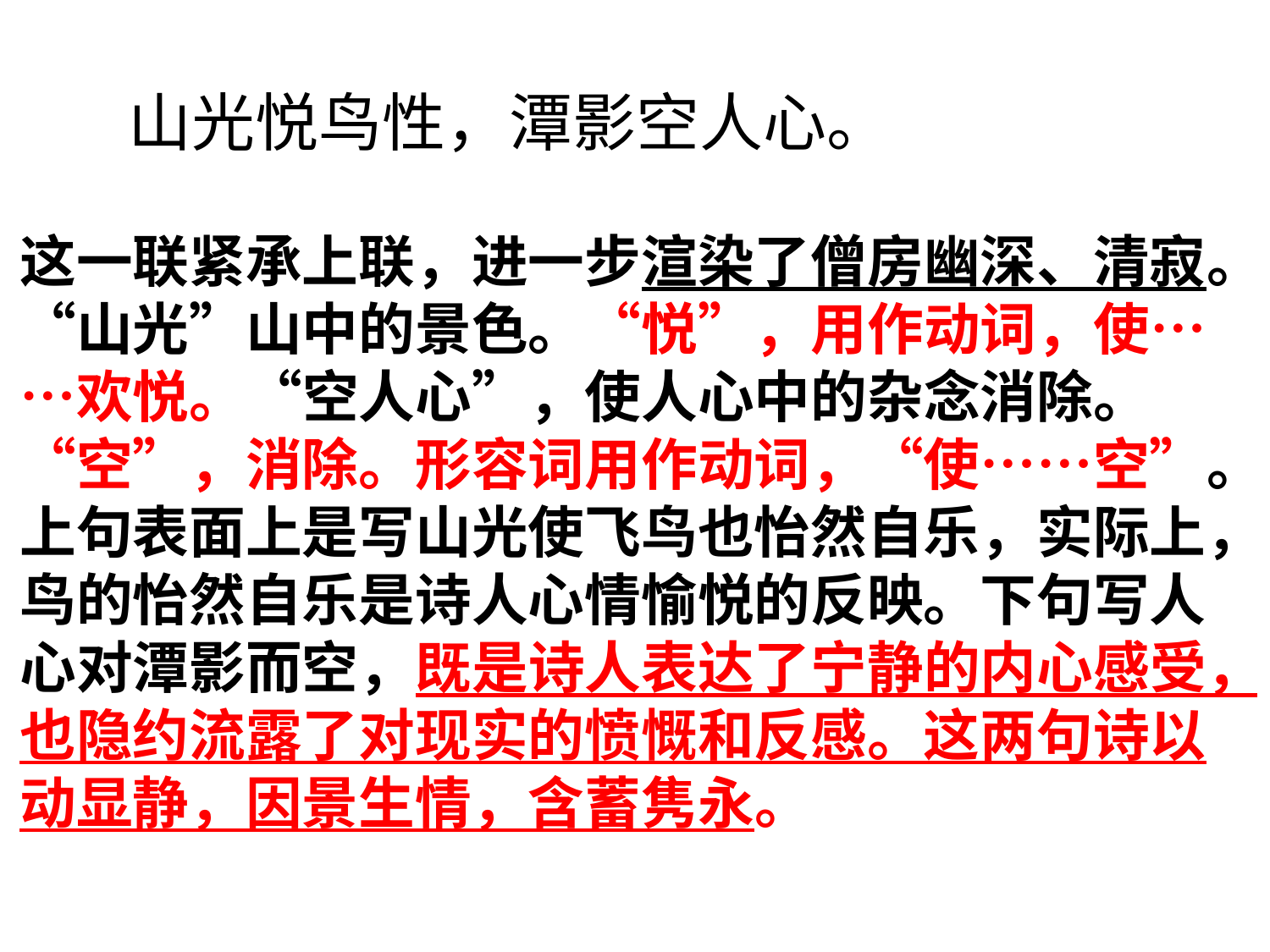

山光悦鸟性，潭影空人心。
这一联紧承上联，进一步渲染了僧房幽深、清寂。“山光”山中的景色。“悦”，用作动词，使……欢悦。“空人心”，使人心中的杂念消除。“空”，消除。形容词用作动词，“使……空”。
上句表面上是写山光使飞鸟也怡然自乐，实际上，鸟的怡然自乐是诗人心情愉悦的反映。下句写人心对潭影而空，既是诗人表达了宁静的内心感受，也隐约流露了对现实的愤慨和反感。这两句诗以动显静，因景生情，含蓄隽永。